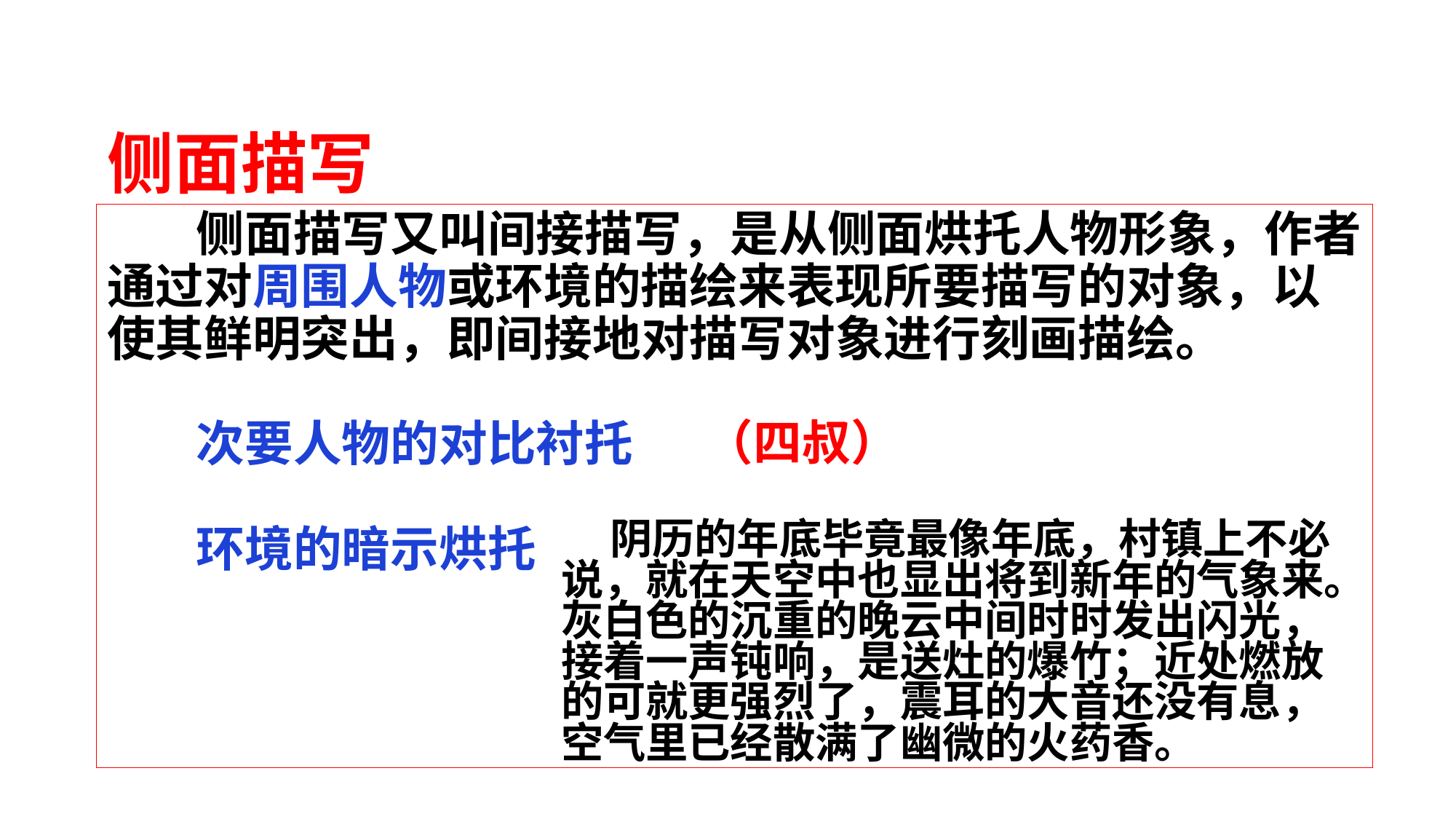

侧面描写
       侧面描写又叫间接描写，是从侧面烘托人物形象，作者通过对周围人物或环境的描绘来表现所要描写的对象，以使其鲜明突出，即间接地对描写对象进行刻画描绘。

       次要人物的对比衬托

       环境的暗示烘托

 （四叔）
    阴历的年底毕竟最像年底，村镇上不必说，就在天空中也显出将到新年的气象来。灰白色的沉重的晚云中间时时发出闪光，接着一声钝响，是送灶的爆竹；近处燃放的可就更强烈了，震耳的大音还没有息，空气里已经散满了幽微的火药香。